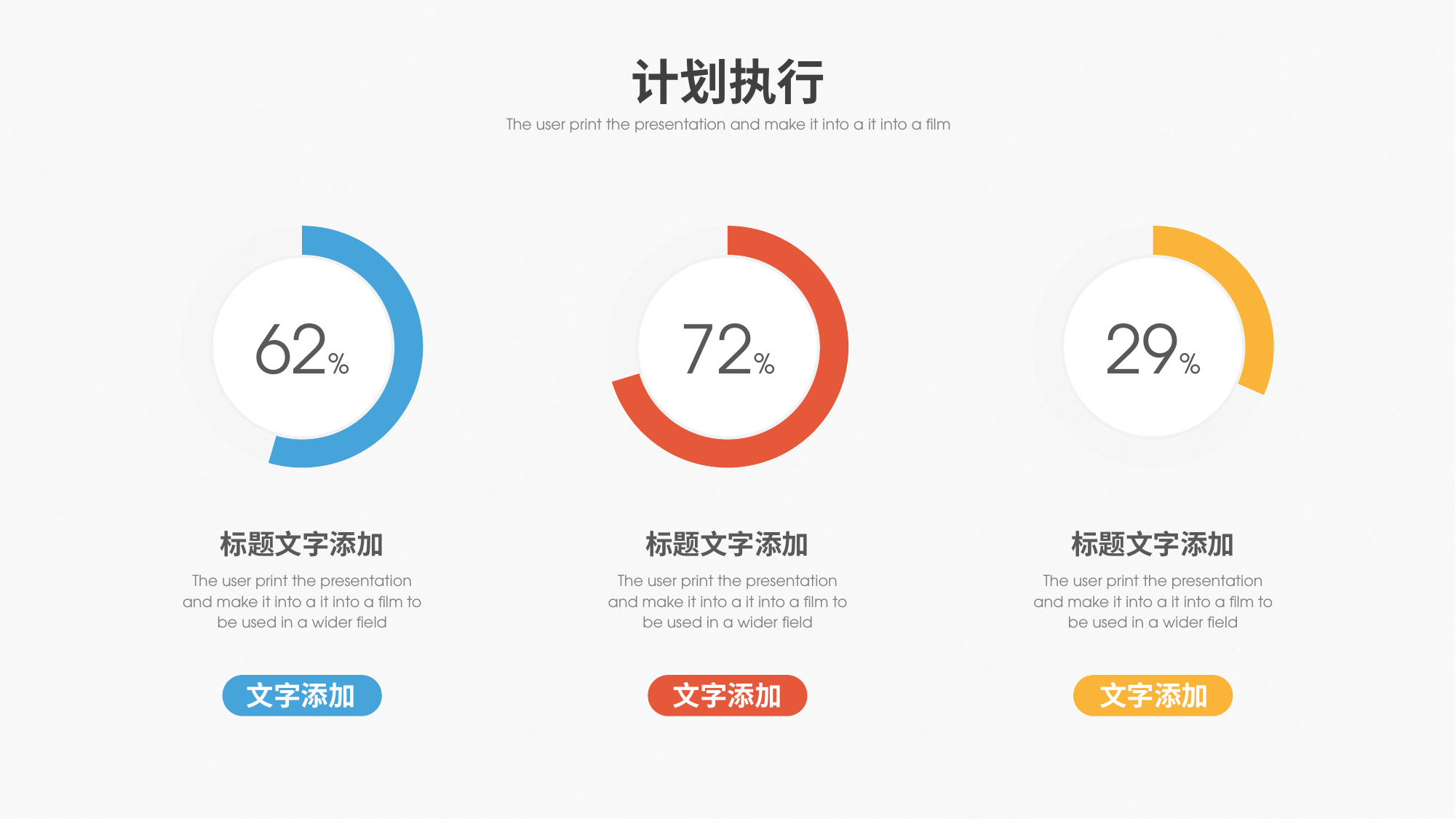

计划执行
The user print the presentation and make it into a it into a film

### Chart

| Category | Region 1 |
|---|---|
| April | 91.0 |
| May | 76.0 |
62%

### Chart

| Category | Region 1 |
|---|---|
| April | 180.0 |
| May | 76.0 |
72%

### Chart

| Category | Region 1 |
|---|---|
| April | 35.0 |
| May | 76.0 |
29%
标题文字添加
The user print the presentation and make it into a it into a film to be used in a wider field
文字添加

标题文字添加
The user print the presentation and make it into a it into a film to be used in a wider field
文字添加

标题文字添加
The user print the presentation and make it into a it into a film to be used in a wider field
文字添加